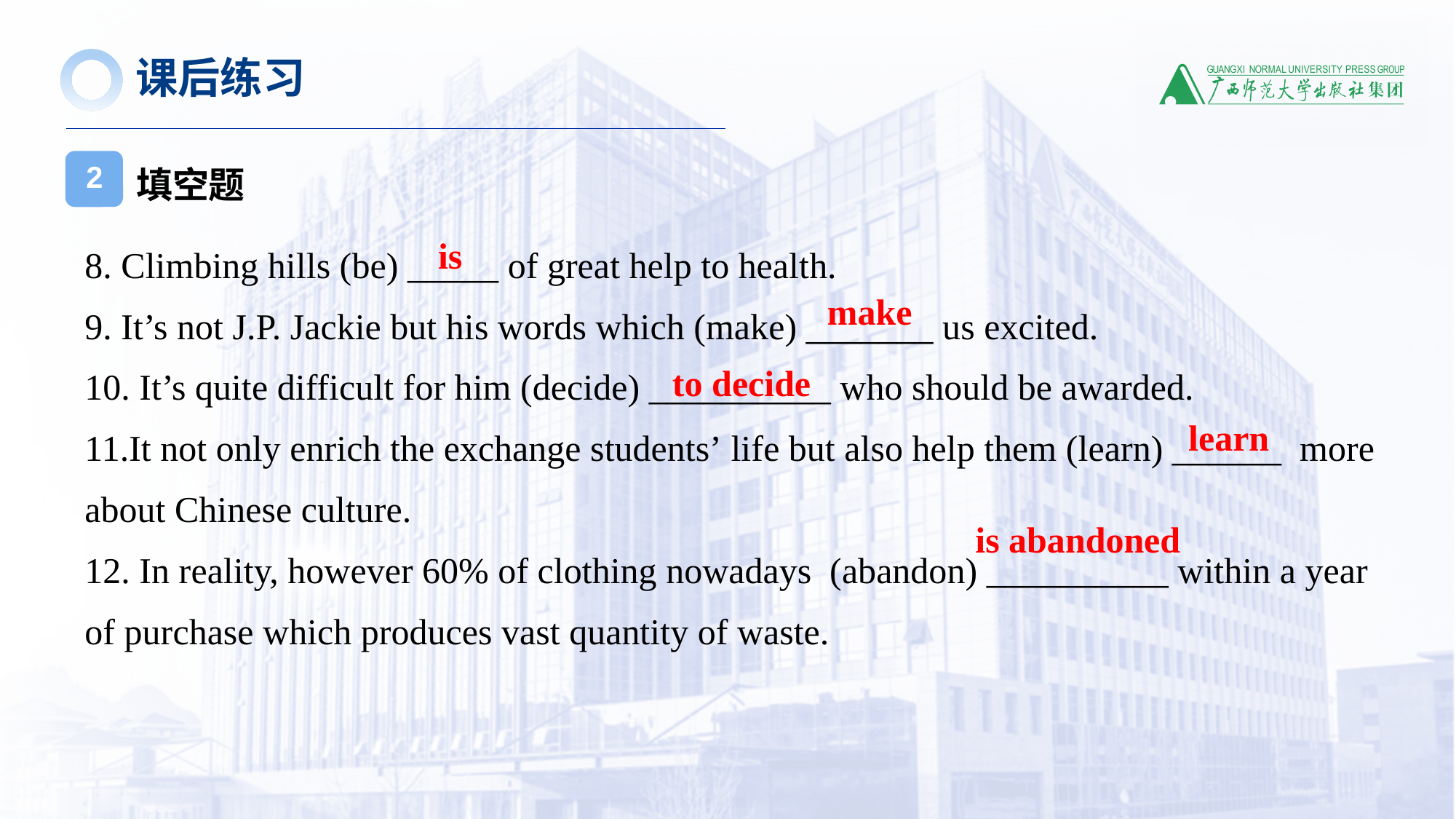

课后练习

填空题

2
8. Climbing hills (be) _____ of great help to health.
9. It’s not J.P. Jackie but his words which (make) _______ us excited.
10. It’s quite difficult for him (decide) __________ who should be awarded.
11.It not only enrich the exchange students’ life but also help them (learn) ______  more about Chinese culture.
12. In reality, however 60% of clothing nowadays  (abandon) __________ within a year
of purchase which produces vast quantity of waste.
is
make
to decide
learn
is abandoned